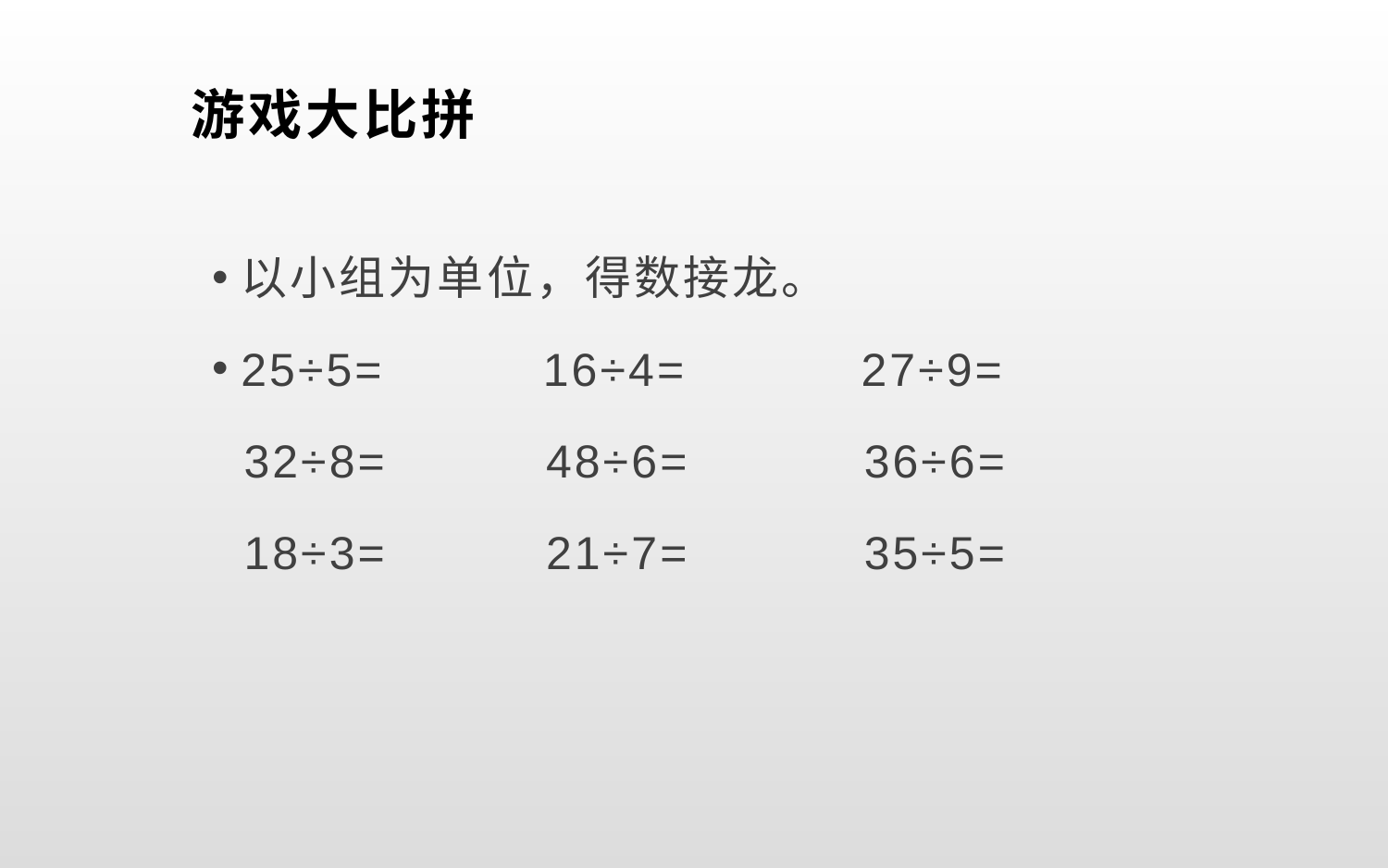

# 游戏大比拼
以小组为单位，得数接龙。
25÷5=          16÷4=           27÷9=
  32÷8=          48÷6=           36÷6=
  18÷3=          21÷7=           35÷5=